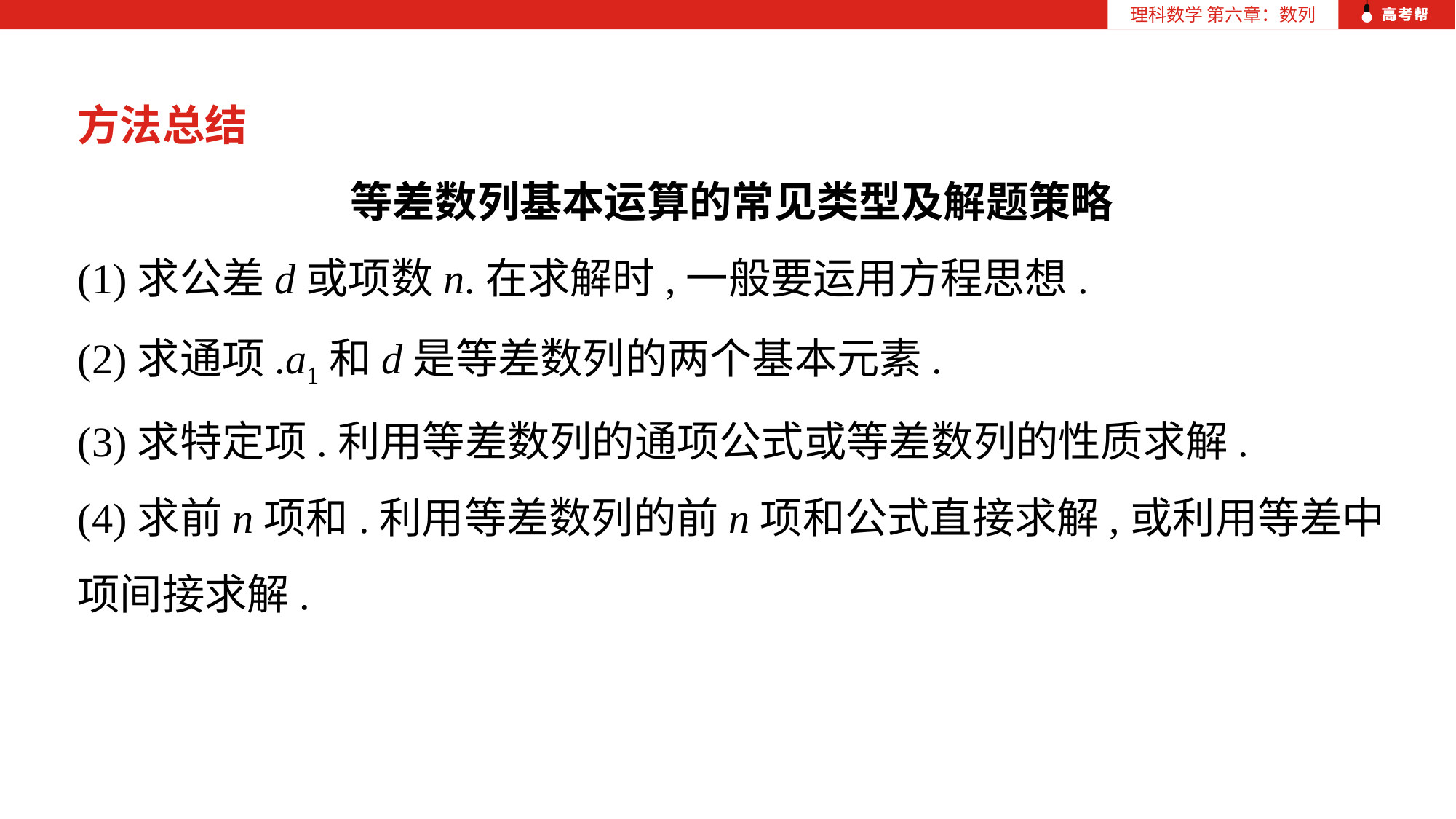

方法总结
等差数列基本运算的常见类型及解题策略
(1)求公差d或项数n.在求解时,一般要运用方程思想.
(2)求通项.a1和d是等差数列的两个基本元素.
(3)求特定项.利用等差数列的通项公式或等差数列的性质求解.
(4)求前n项和.利用等差数列的前n项和公式直接求解,或利用等差中项间接求解.